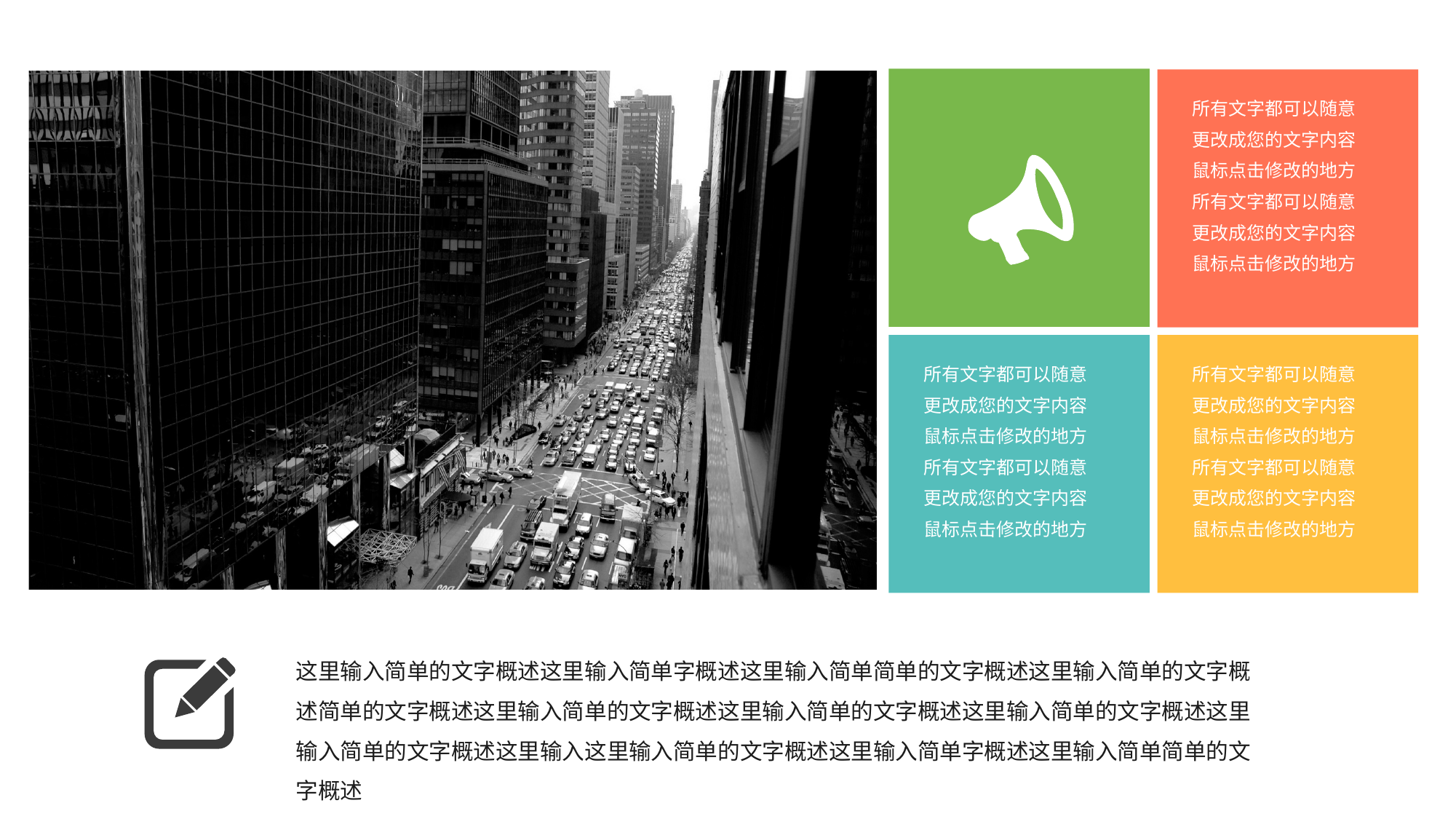

所有文字都可以随意
更改成您的文字内容
鼠标点击修改的地方
所有文字都可以随意
更改成您的文字内容
鼠标点击修改的地方

所有文字都可以随意
更改成您的文字内容
鼠标点击修改的地方
所有文字都可以随意
更改成您的文字内容
鼠标点击修改的地方

所有文字都可以随意
更改成您的文字内容
鼠标点击修改的地方
所有文字都可以随意
更改成您的文字内容
鼠标点击修改的地方

这里输入简单的文字概述这里输入简单字概述这里输入简单简单的文字概述这里输入简单的文字概述简单的文字概述这里输入简单的文字概述这里输入简单的文字概述这里输入简单的文字概述这里输入简单的文字概述这里输入这里输入简单的文字概述这里输入简单字概述这里输入简单简单的文字概述